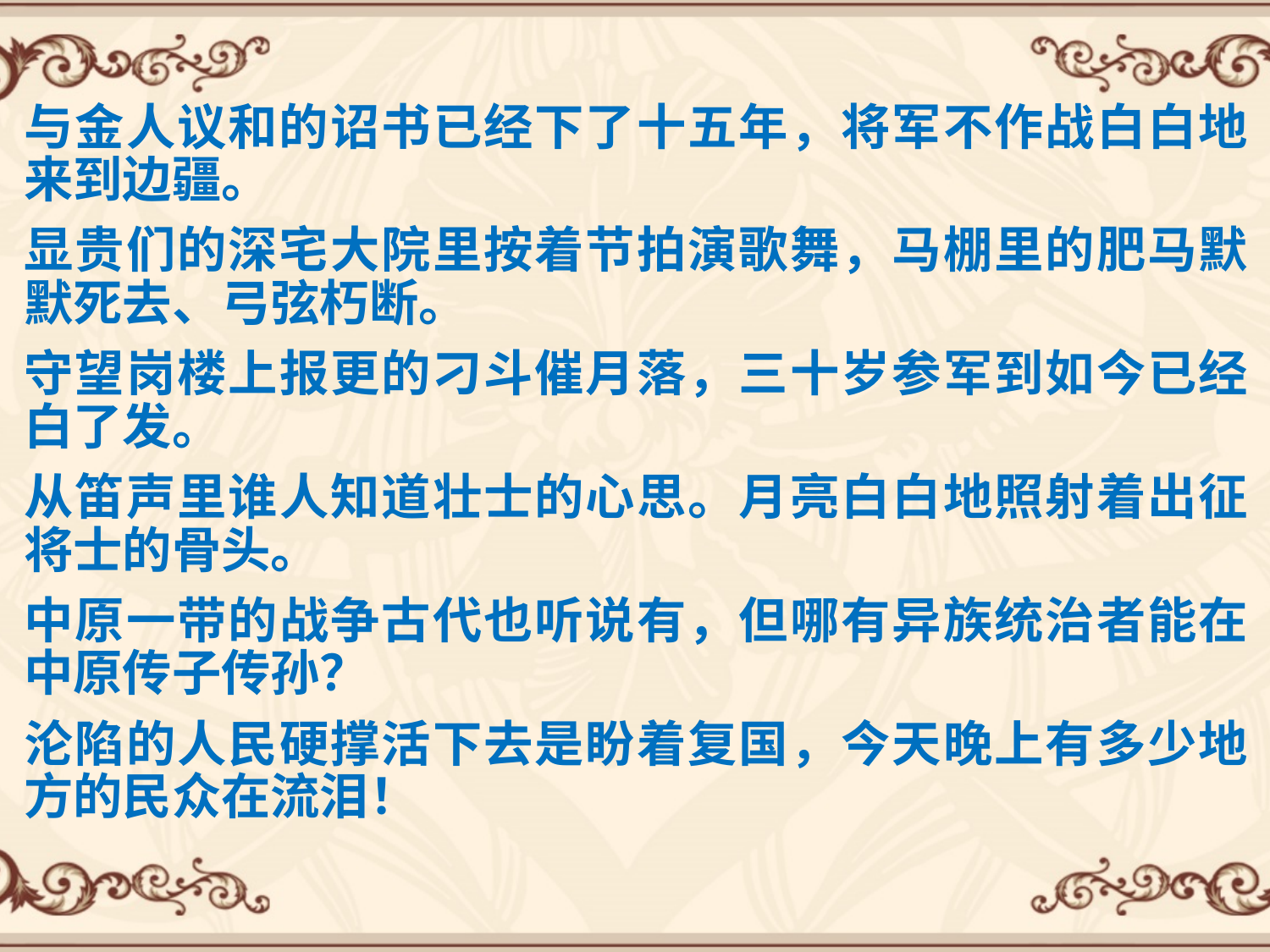

与金人议和的诏书已经下了十五年，将军不作战白白地来到边疆。
显贵们的深宅大院里按着节拍演歌舞，马棚里的肥马默默死去、弓弦朽断。
守望岗楼上报更的刁斗催月落，三十岁参军到如今已经白了发。
从笛声里谁人知道壮士的心思。月亮白白地照射着出征将士的骨头。
中原一带的战争古代也听说有，但哪有异族统治者能在中原传子传孙？
沦陷的人民硬撑活下去是盼着复国，今天晚上有多少地方的民众在流泪！